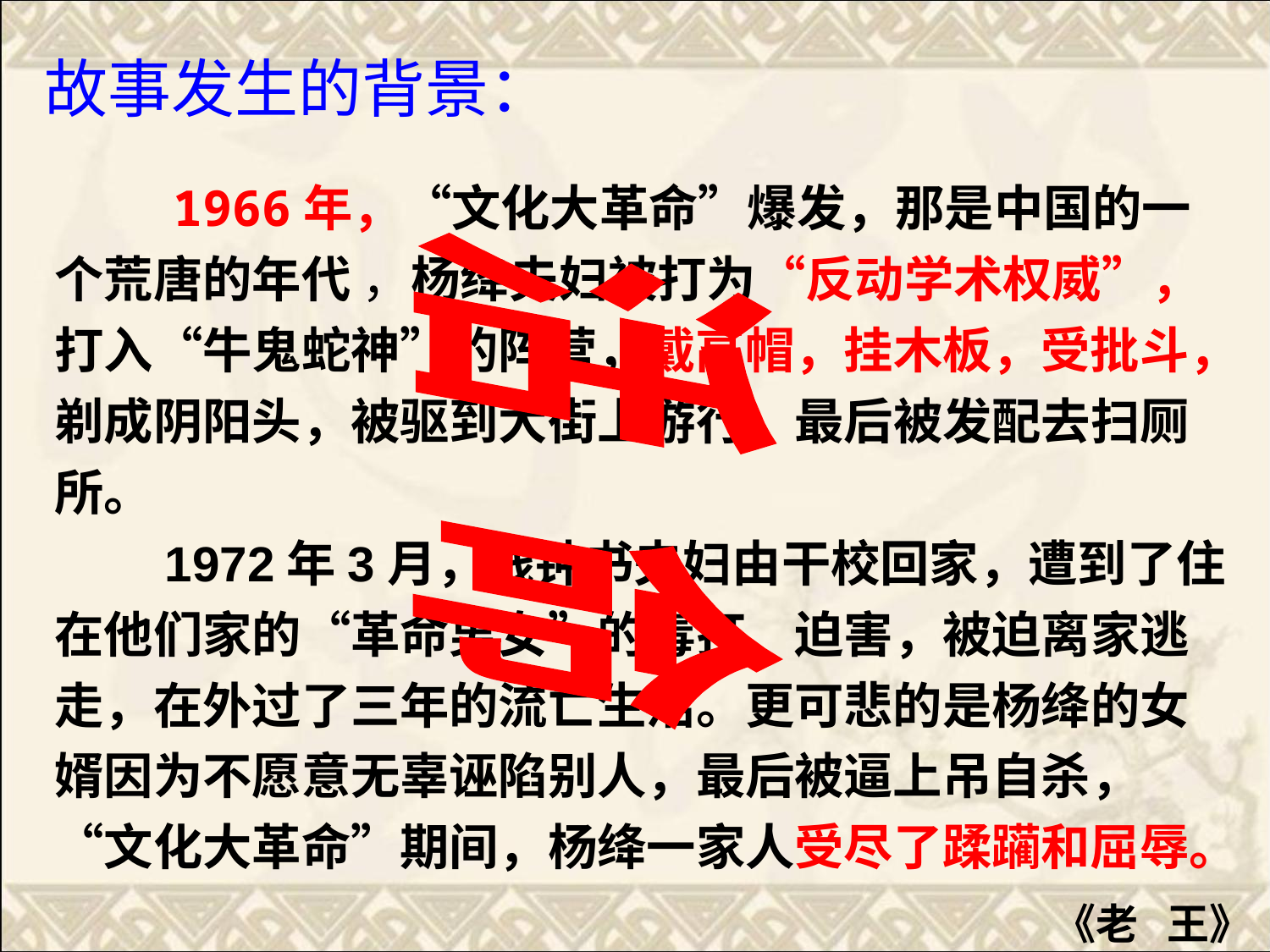

故事发生的背景：
    1966年，“文化大革命”爆发，那是中国的一个荒唐的年代 ，杨绛夫妇被打为“反动学术权威”，打入“牛鬼蛇神”的阵营，戴高帽，挂木板，受批斗，剃成阴阳头，被驱到大街上游行，最后被发配去扫厕所。
        1972年3月，钱钟书夫妇由干校回家，遭到了住在他们家的“革命男女”的毒打、迫害，被迫离家逃走，在外过了三年的流亡生活。更可悲的是杨绛的女婿因为不愿意无辜诬陷别人，最后被逼上吊自杀，“文化大革命”期间，杨绛一家人受尽了蹂躏和屈辱。
活  命
《老   王》